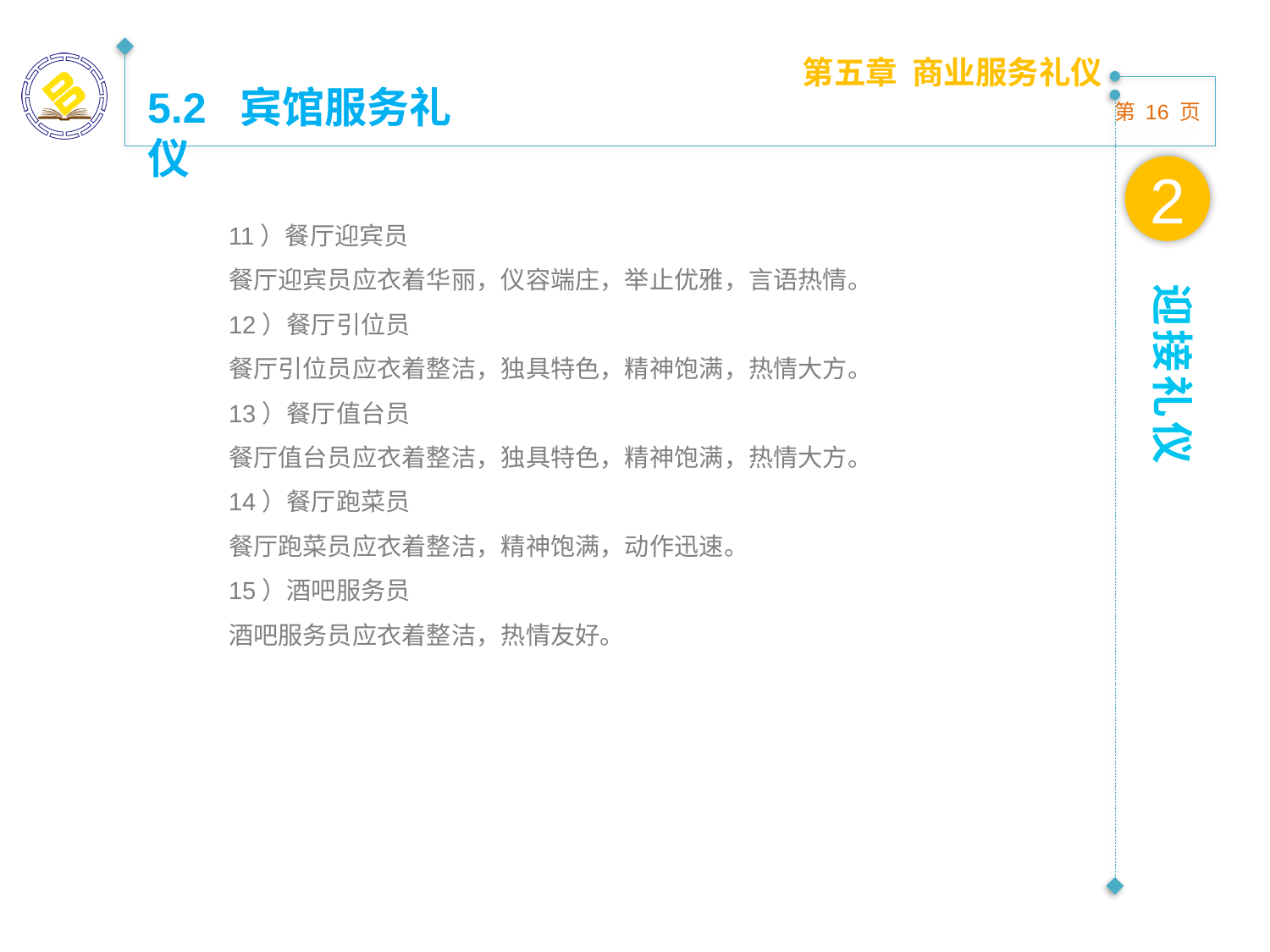

第五章  商业服务礼仪
5.2  宾馆服务礼仪
2
11）餐厅迎宾员
餐厅迎宾员应衣着华丽，仪容端庄，举止优雅，言语热情。
12）餐厅引位员
餐厅引位员应衣着整洁，独具特色，精神饱满，热情大方。
13）餐厅值台员
餐厅值台员应衣着整洁，独具特色，精神饱满，热情大方。
14）餐厅跑菜员
餐厅跑菜员应衣着整洁，精神饱满，动作迅速。
15）酒吧服务员
酒吧服务员应衣着整洁，热情友好。

迎接礼仪